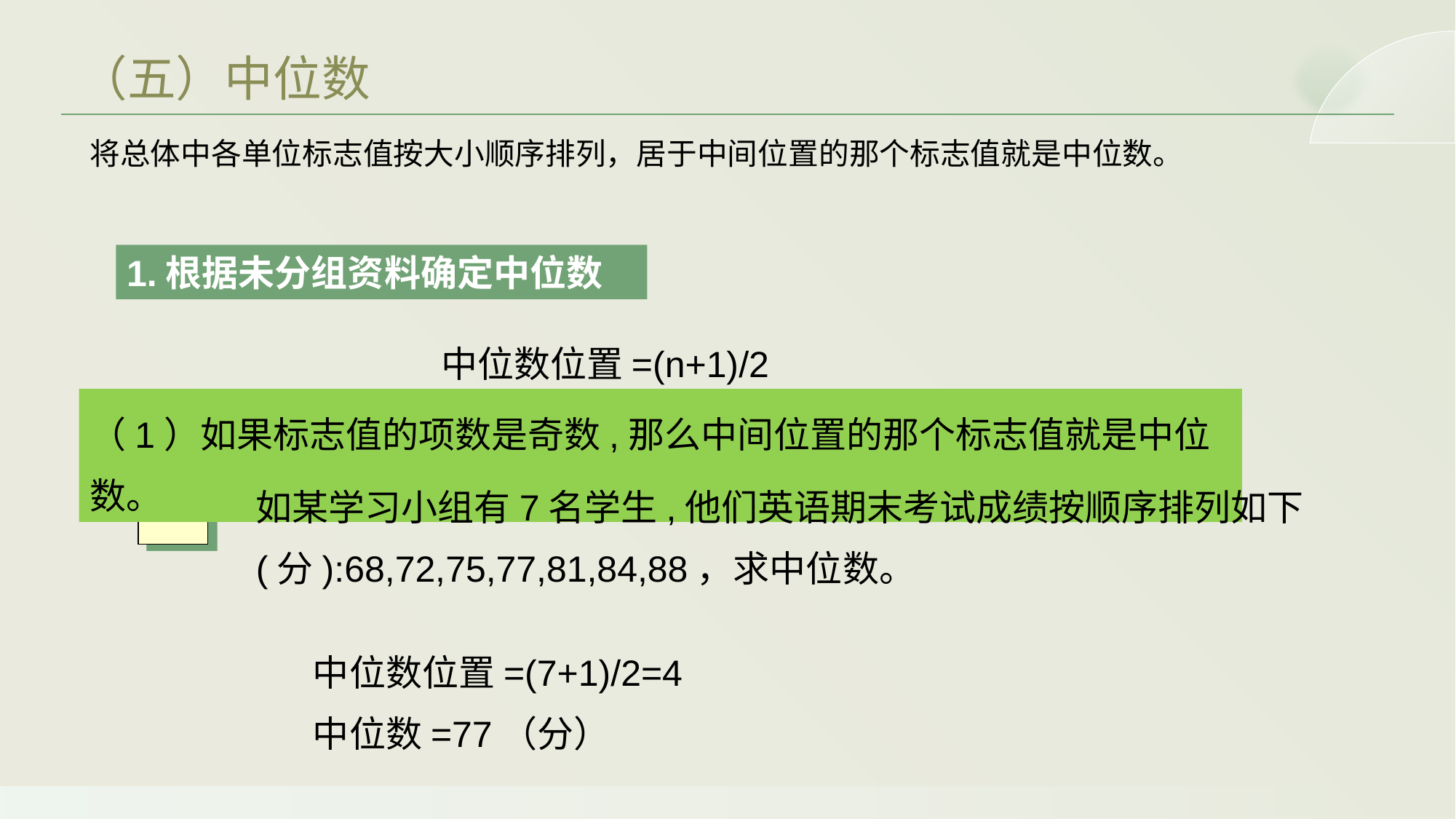

（五）中位数
将总体中各单位标志值按大小顺序排列，居于中间位置的那个标志值就是中位数。
1.根据未分组资料确定中位数
中位数位置=(n+1)/2
（1）如果标志值的项数是奇数,那么中间位置的那个标志值就是中位数。
如某学习小组有7名学生,他们英语期末考试成绩按顺序排列如下(分):68,72,75,77,81,84,88，求中位数。
例

中位数位置=(7+1)/2=4
中位数=77（分）